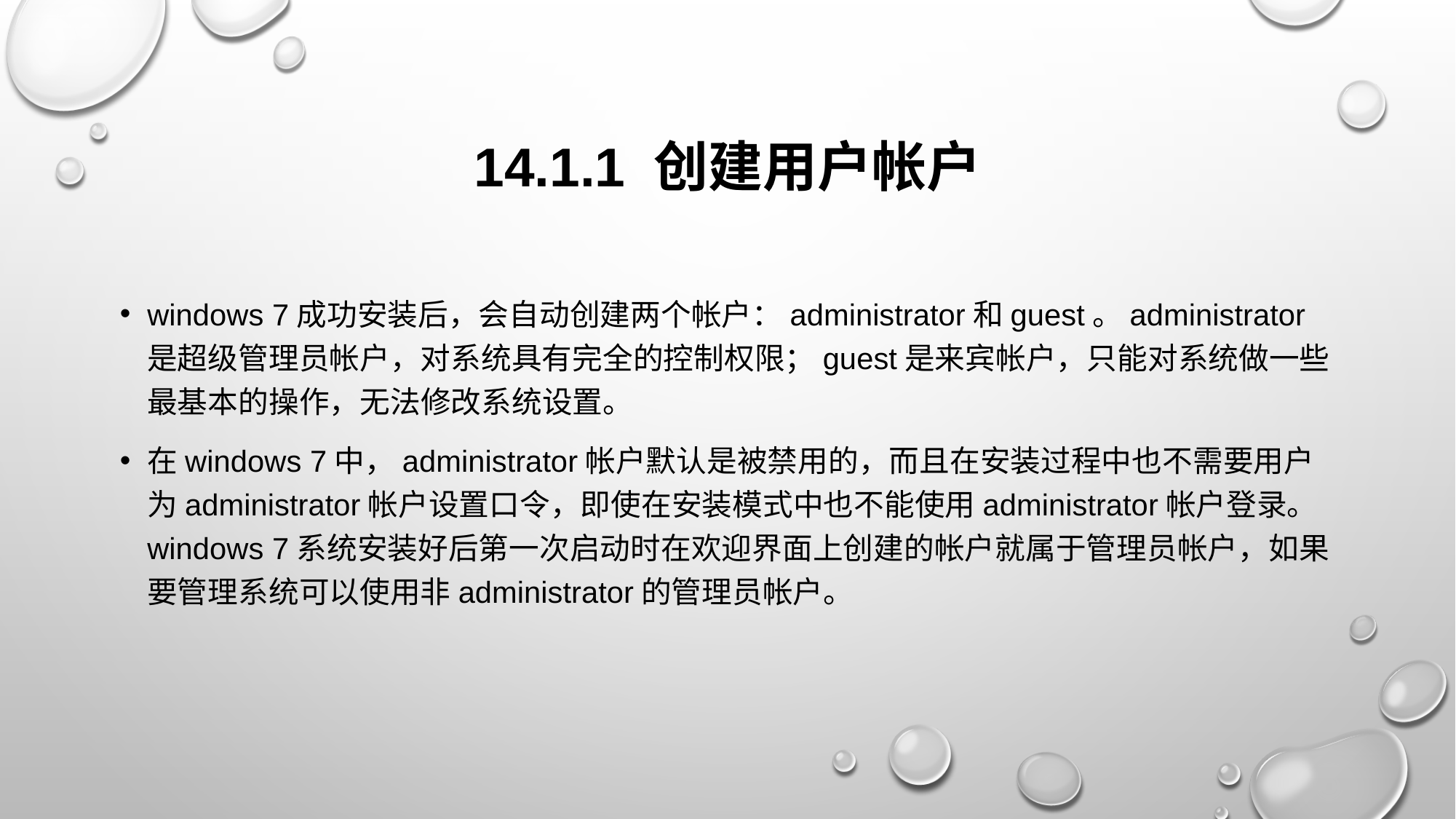

# 14.1.1 创建用户帐户
windows 7成功安装后，会自动创建两个帐户：administrator和guest。administrator是超级管理员帐户，对系统具有完全的控制权限；guest是来宾帐户，只能对系统做一些最基本的操作，无法修改系统设置。
在windows 7中，administrator帐户默认是被禁用的，而且在安装过程中也不需要用户为administrator帐户设置口令，即使在安装模式中也不能使用administrator帐户登录。windows 7系统安装好后第一次启动时在欢迎界面上创建的帐户就属于管理员帐户，如果要管理系统可以使用非administrator的管理员帐户。